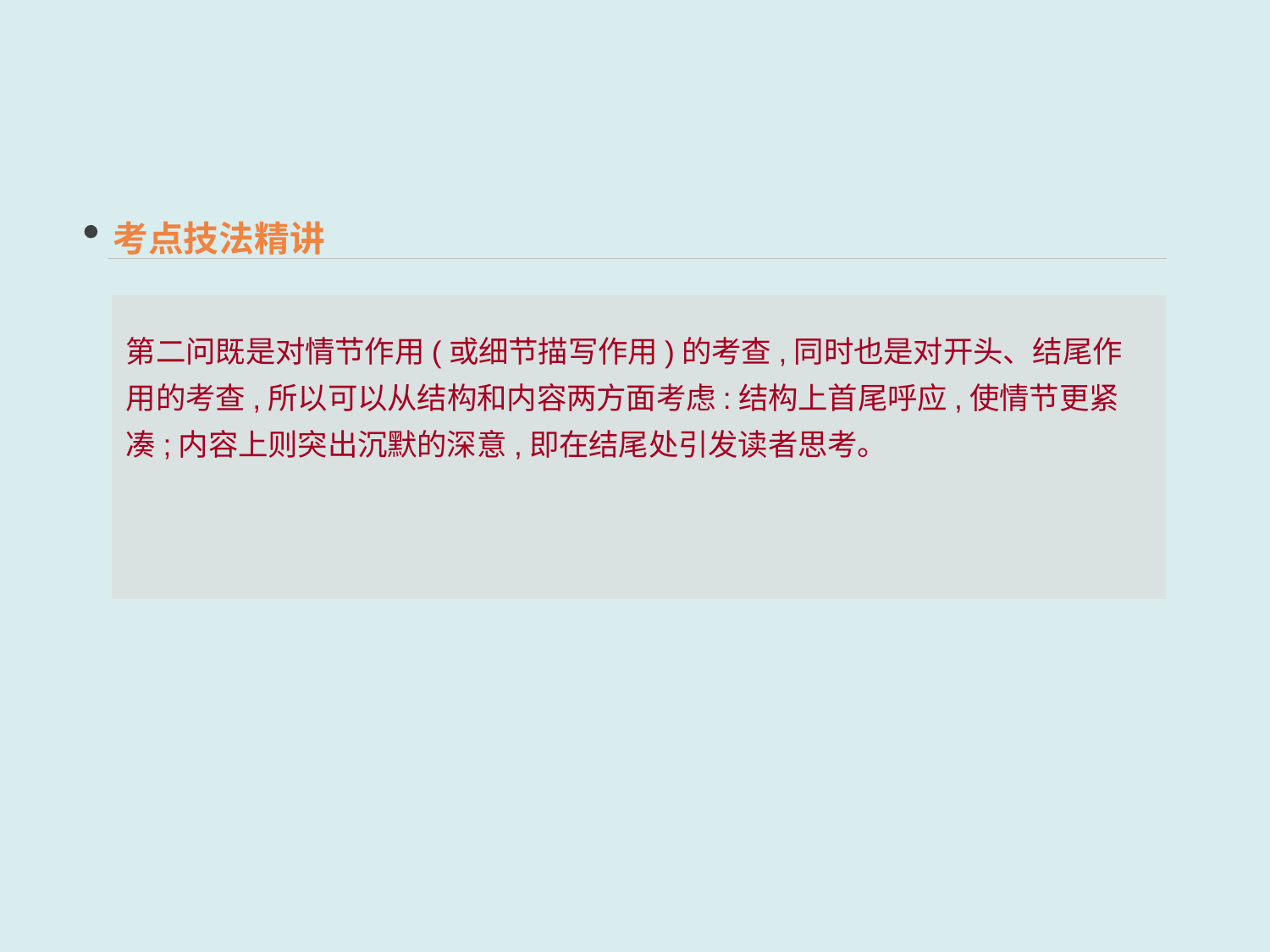

考点技法精讲

第二问既是对情节作用(或细节描写作用)的考查,同时也是对开头、结尾作用的考查,所以可以从结构和内容两方面考虑:结构上首尾呼应,使情节更紧凑;内容上则突出沉默的深意,即在结尾处引发读者思考。